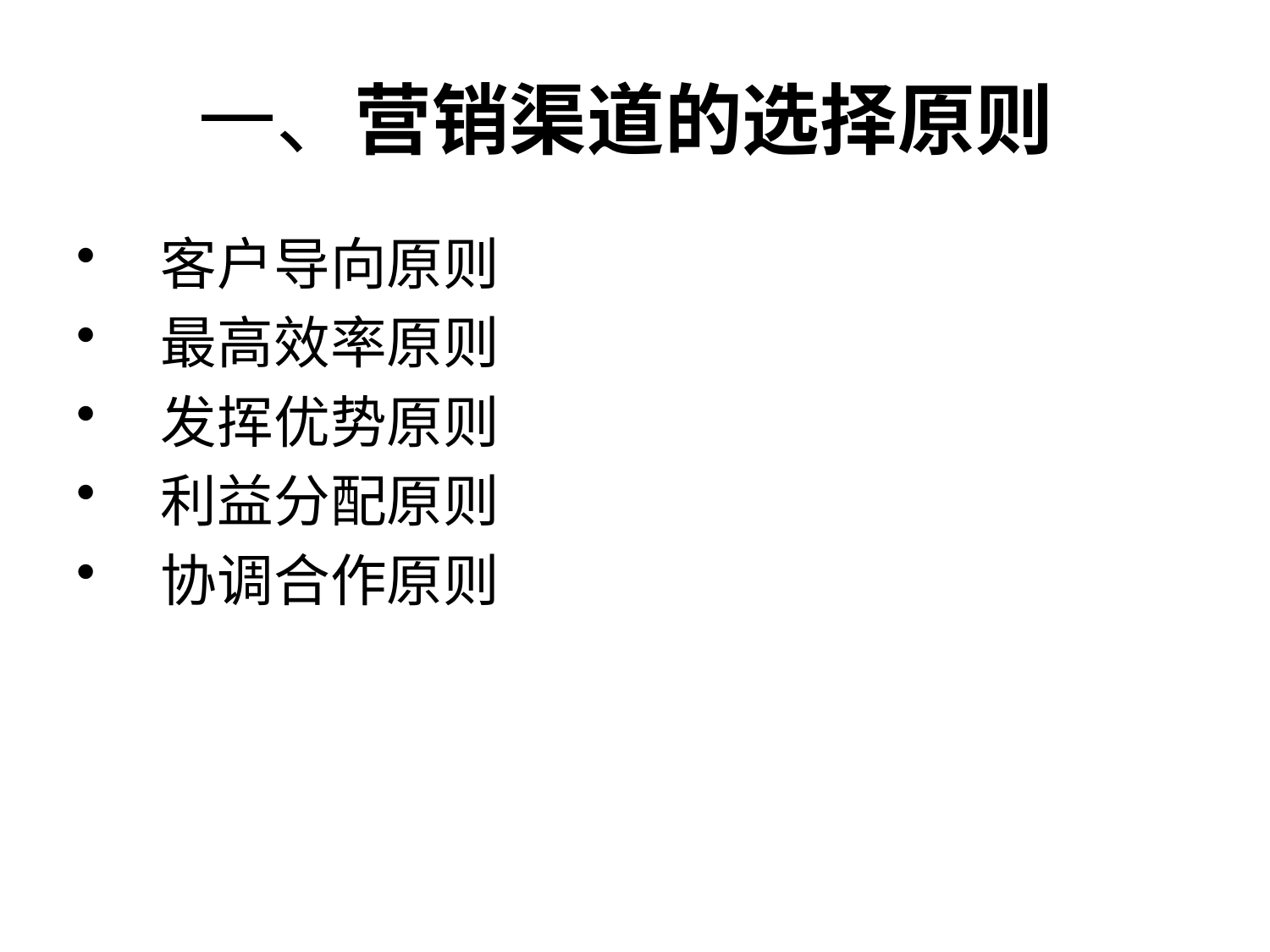

# 一、营销渠道的选择原则
客户导向原则
最高效率原则
发挥优势原则
利益分配原则
协调合作原则